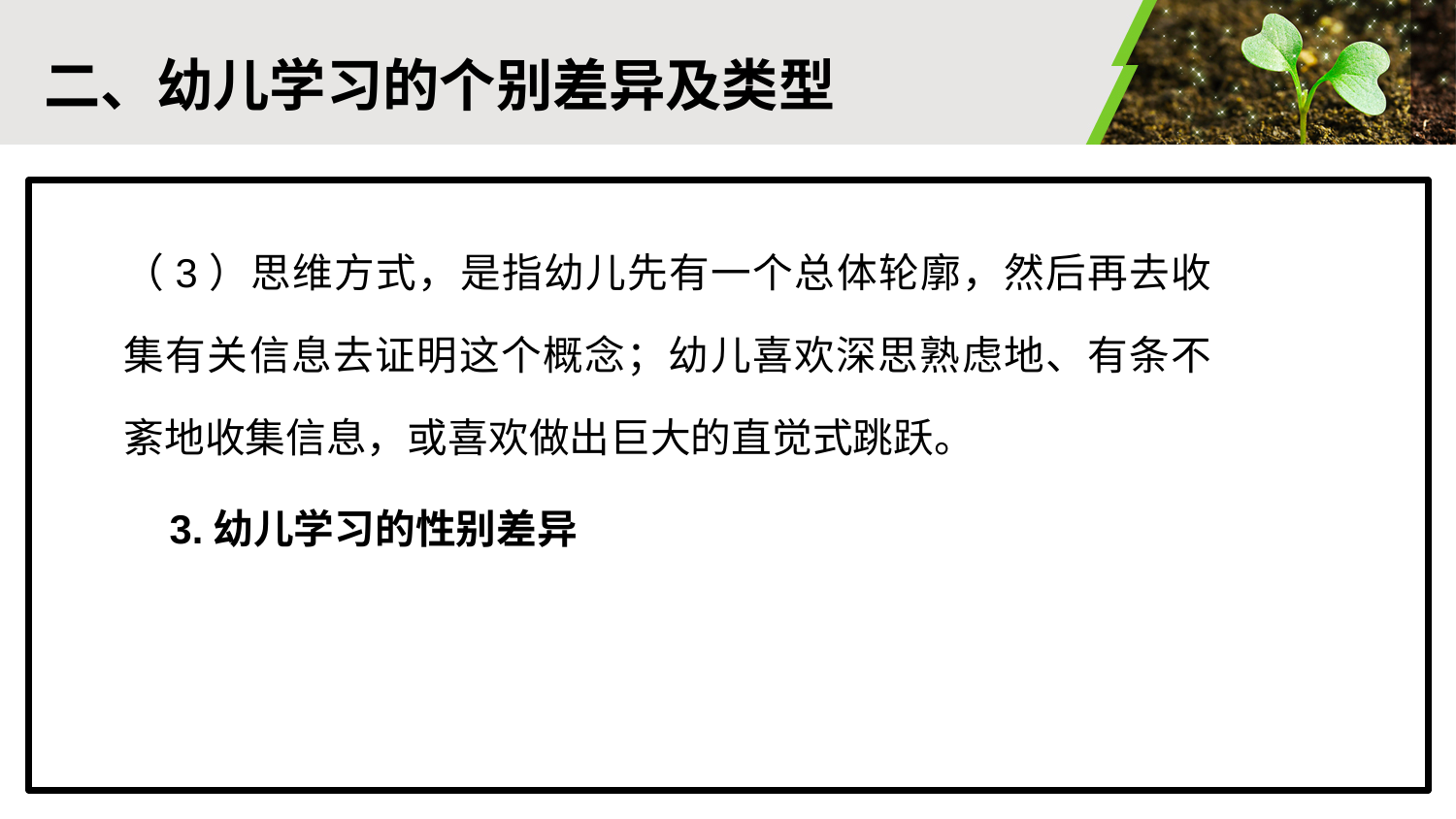

# 二、幼儿学习的个别差异及类型

（3）思维方式，是指幼儿先有一个总体轮廓，然后再去收集有关信息去证明这个概念；幼儿喜欢深思熟虑地、有条不紊地收集信息，或喜欢做出巨大的直觉式跳跃。
3.幼儿学习的性别差异